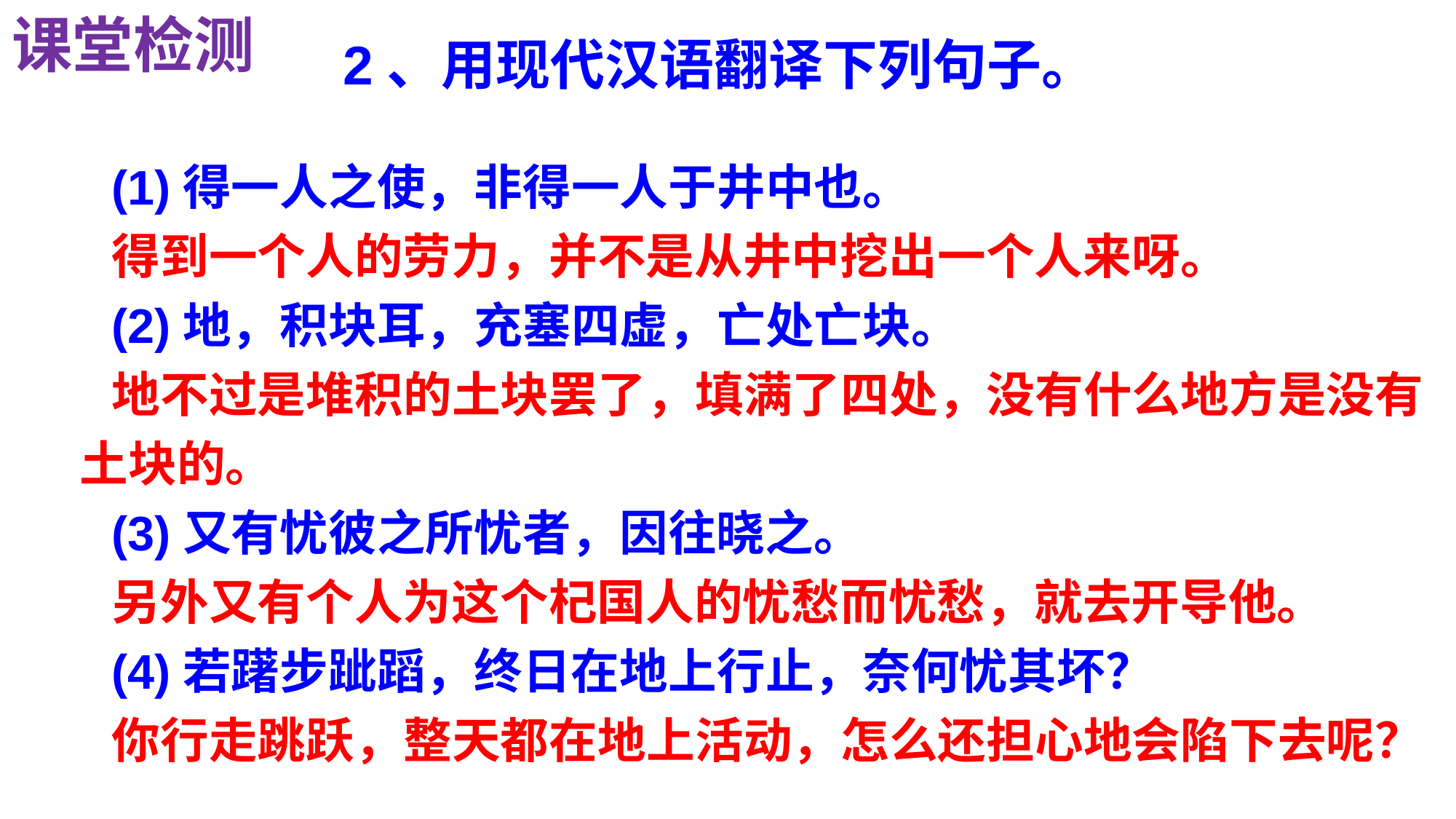

课堂检测
2、用现代汉语翻译下列句子。
(1)得一人之使，非得一人于井中也。
得到一个人的劳力，并不是从井中挖出一个人来呀。
(2)地，积块耳，充塞四虚，亡处亡块。
地不过是堆积的土块罢了，填满了四处，没有什么地方是没有土块的。
(3)又有忧彼之所忧者，因往晓之。
另外又有个人为这个杞国人的忧愁而忧愁，就去开导他。
(4)若躇步跐蹈，终日在地上行止，奈何忧其坏？
你行走跳跃，整天都在地上活动，怎么还担心地会陷下去呢？